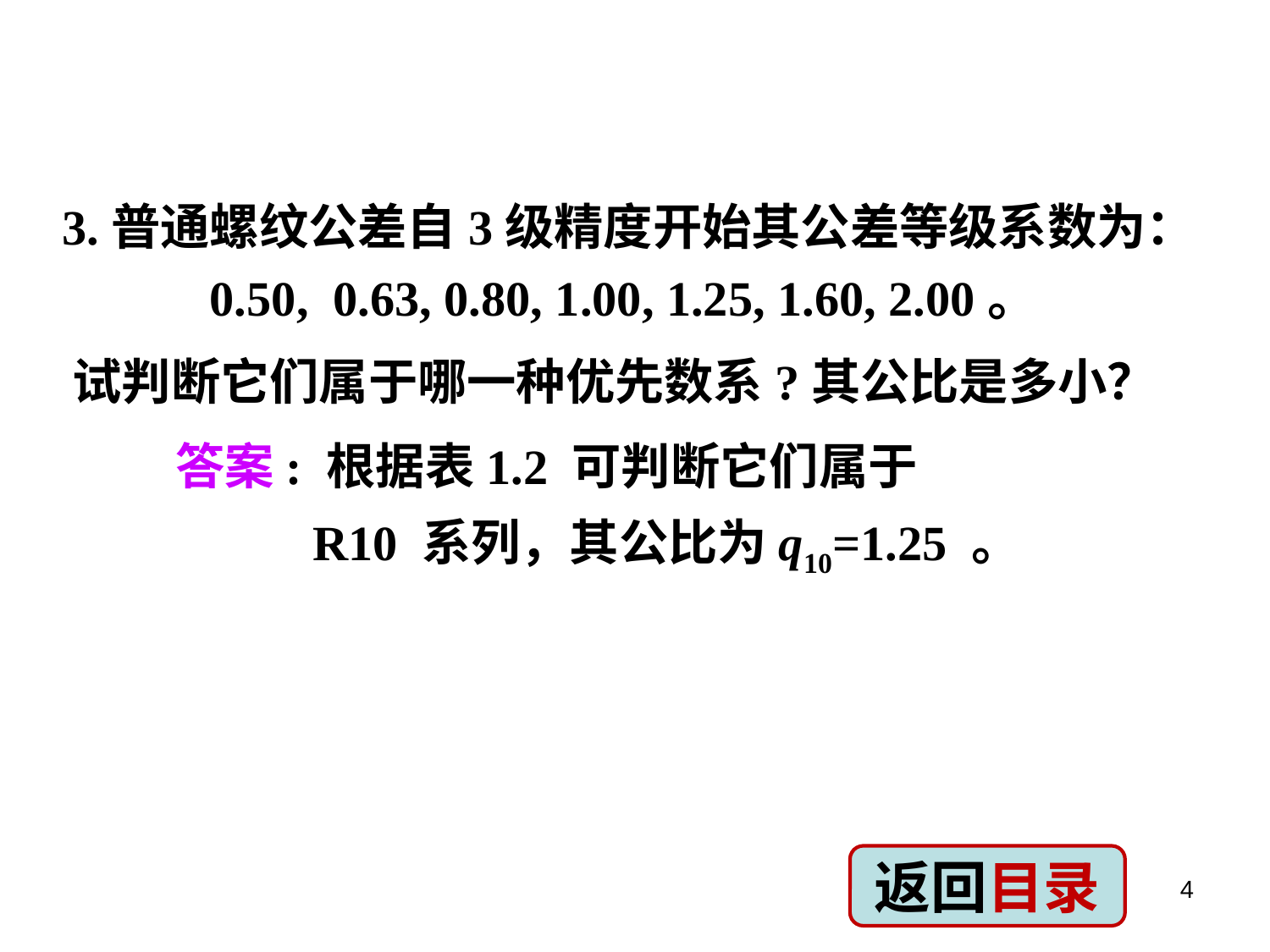

3.普通螺纹公差自3级精度开始其公差等级系数为：
            0.50,  0.63, 0.80, 1.00, 1.25, 1.60, 2.00。
试判断它们属于哪一种优先数系?其公比是多小？
答案: 根据表1.2 可判断它们属于
R10 系列，其公比为q10=1.25 。
返回目录
4